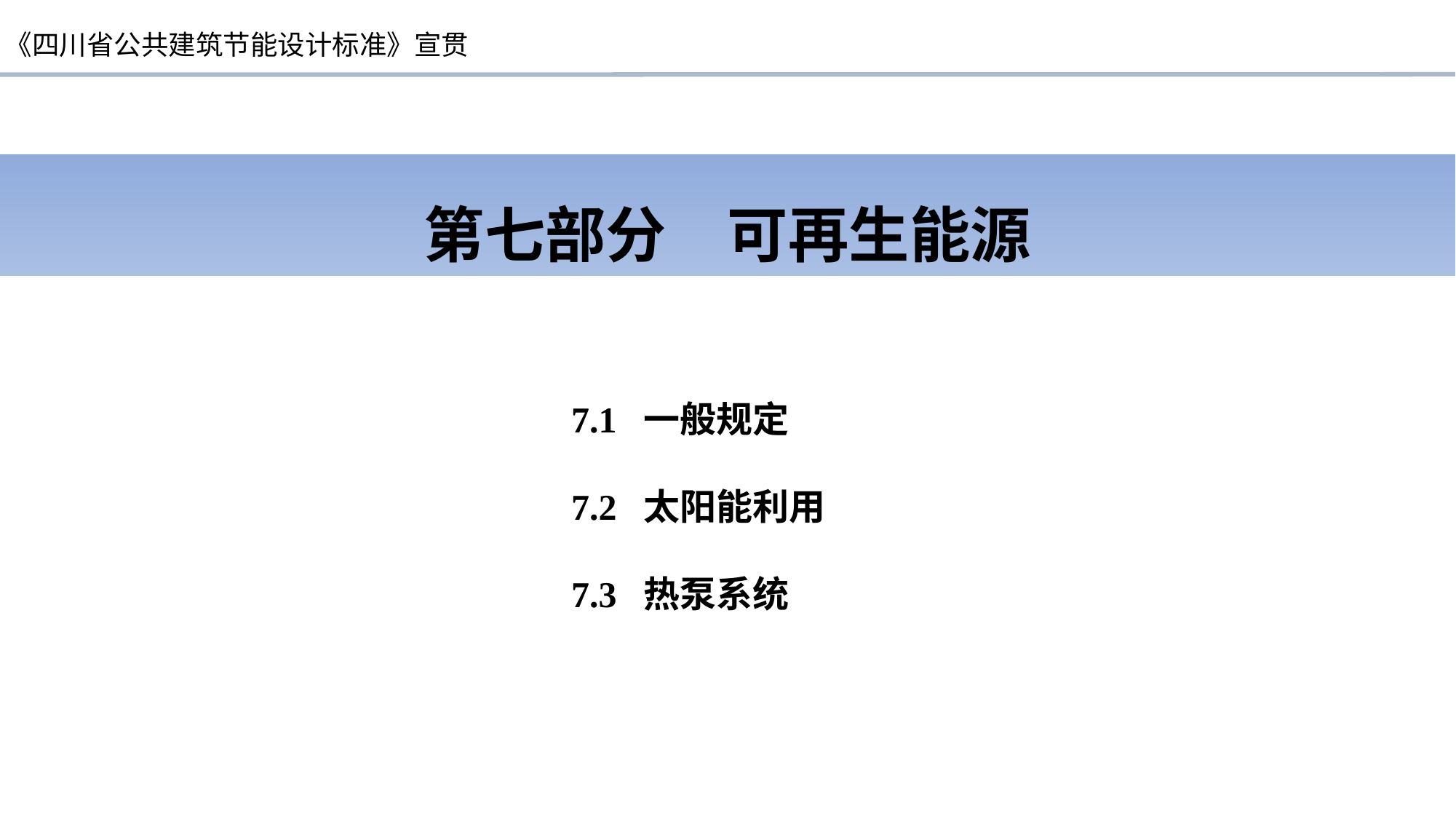

第七部分　可再生能源
7.1  一般规定
7.2  太阳能利用
7.3  热泵系统